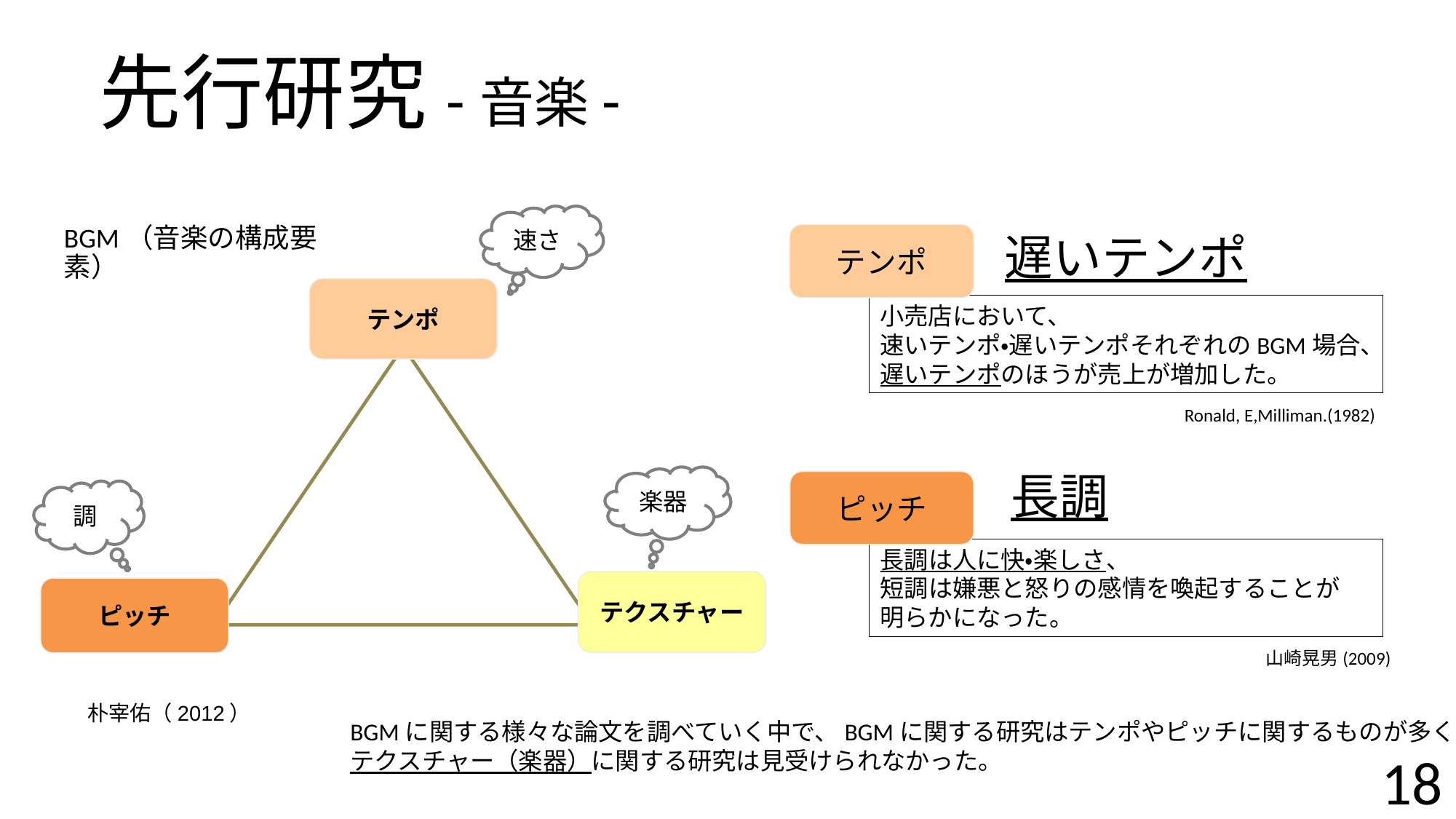

先行研究-音楽-
速さ
BGM（音楽の構成要素）
遅いテンポ
テンポ
テンポ
小売店において、
速いテンポ・遅いテンポそれぞれのBGM場合、
遅いテンポのほうが売上が増加した。

Ronald, E,Milliman.(1982)
長調
楽器
ピッチ
調
長調は人に快・楽しさ、
短調は嫌悪と怒りの感情を喚起することが
明らかになった。
テクスチャー
ピッチ
山崎晃男(2009)
朴宰佑（2012）
BGMに関する様々な論文を調べていく中で、BGMに関する研究はテンポやピッチに関するものが多く、
テクスチャー（楽器）に関する研究は見受けられなかった。
18